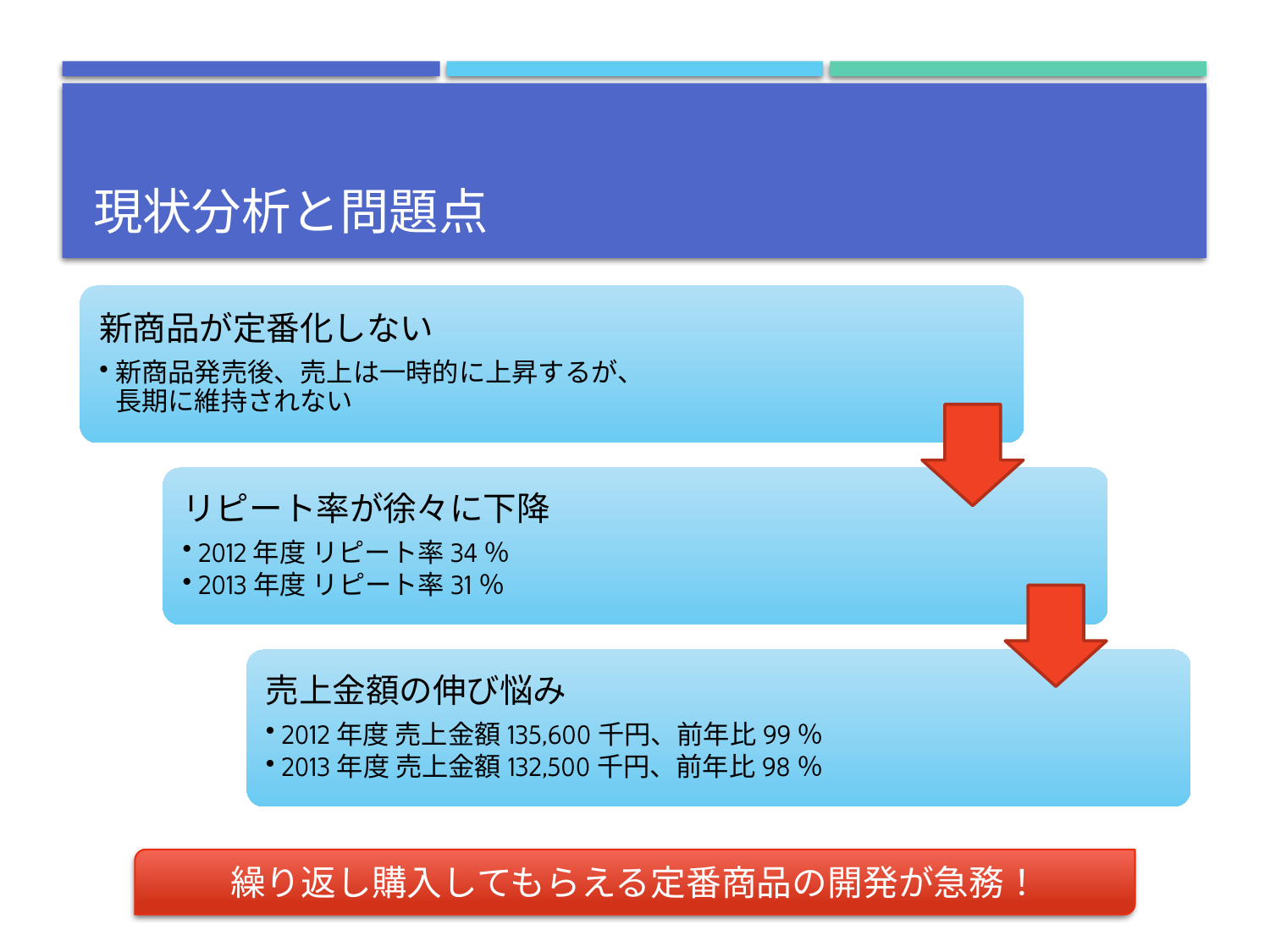

# 現状分析と問題点
新商品が定番化しない
新商品発売後、売上は一時的に上昇するが、
長期に維持されない
リピート率が徐々に下降
2012年度 リピート率34％
2013年度 リピート率31％
売上金額の伸び悩み
2012年度 売上金額135,600千円、前年比99％
2013年度 売上金額132,500千円、前年比98％

繰り返し購入してもらえる定番商品の開発が急務！